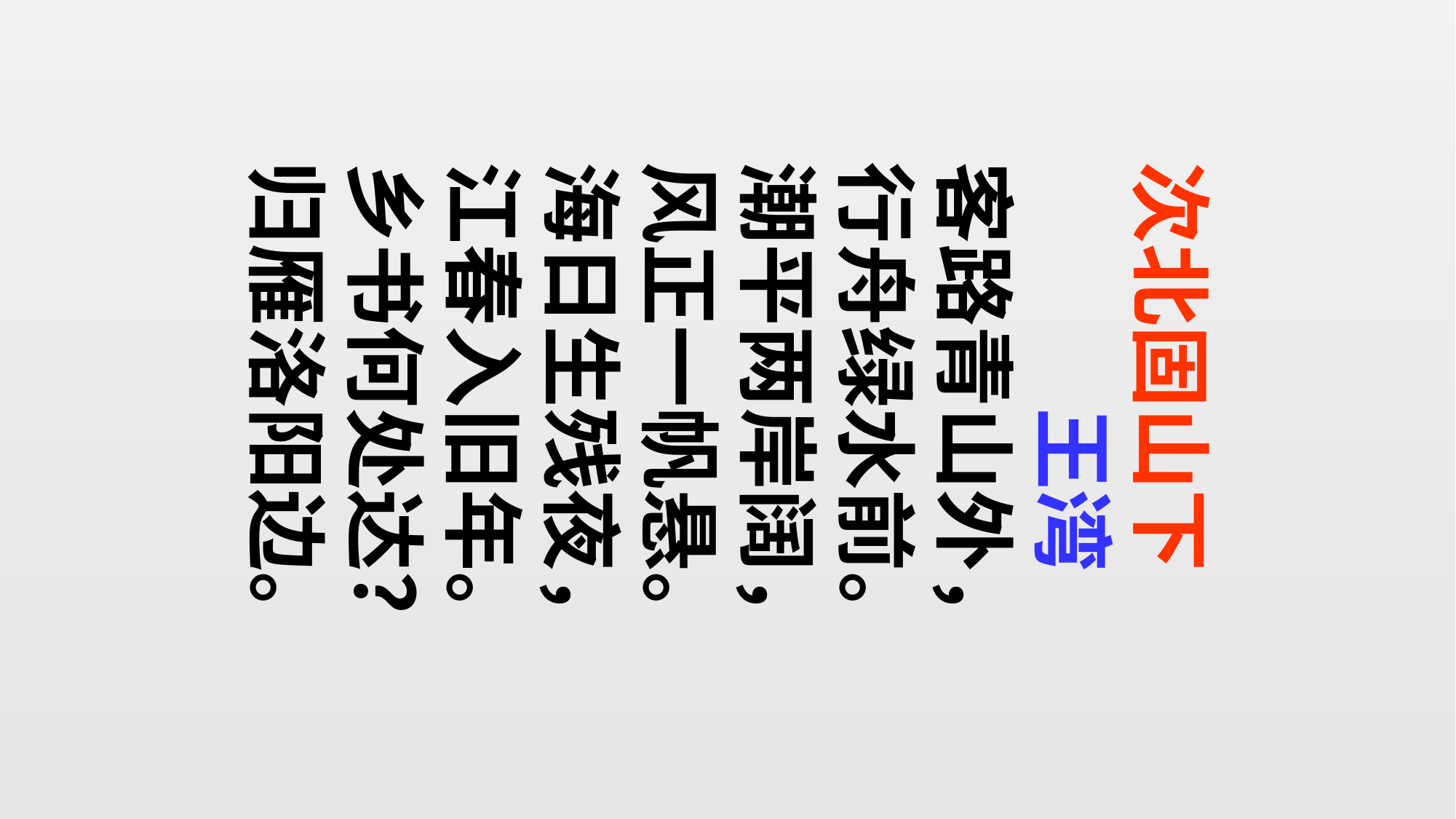

次北固山下
　　　王湾
客路青山外，
行舟绿水前。
潮平两岸阔，
风正一帆悬。
海日生残夜，
江春入旧年。
乡书何处达？归雁洛阳边。